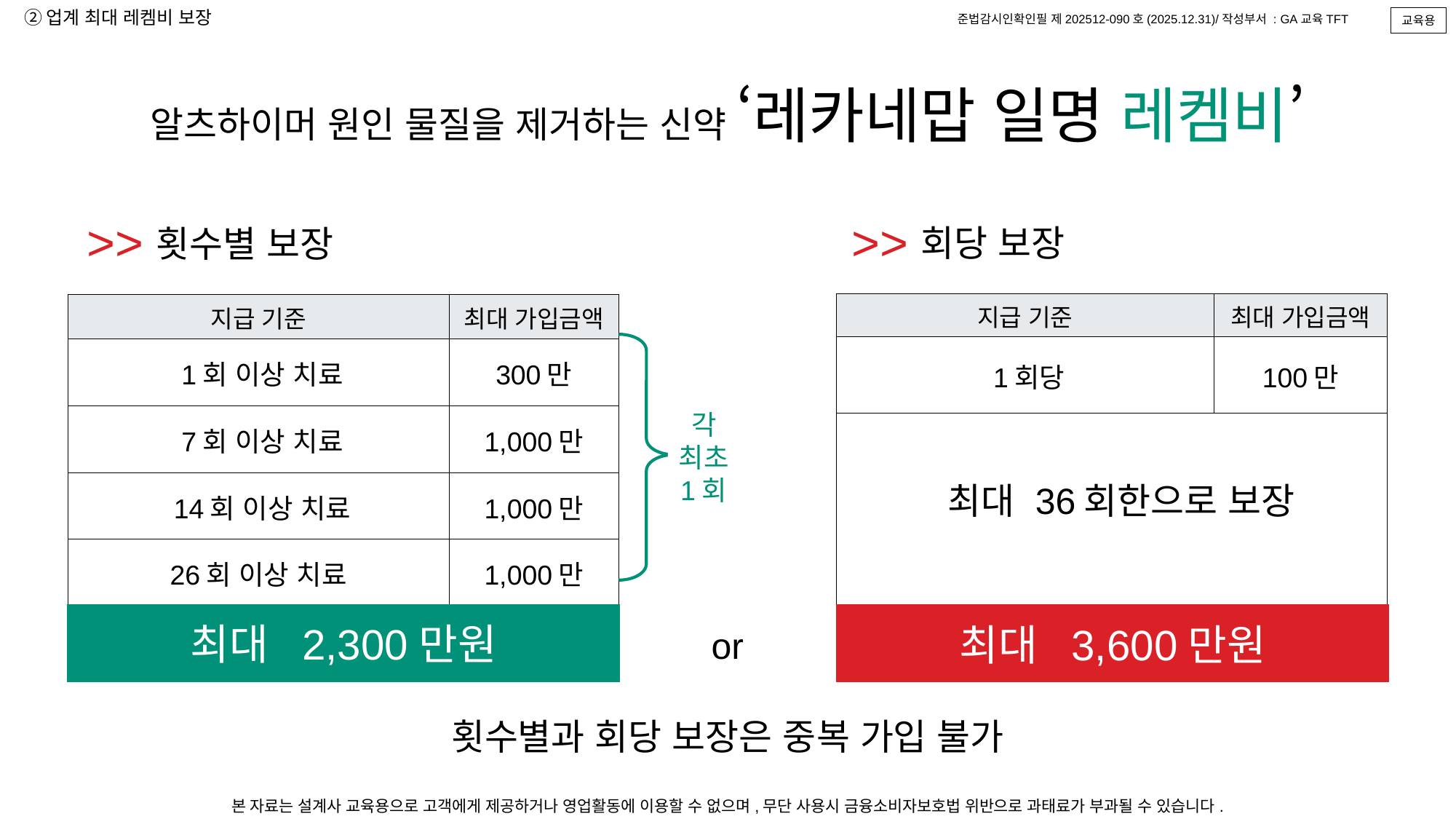

교육용
②업계 최대 레켐비 보장
알츠하이머 원인 물질을 제거하는 신약 ‘레카네맙 일명 레켐비’
>>
회당 보장
>>
횟수별 보장
| 지급 기준 | 최대 가입금액 |
| --- | --- |
| 1회당 | 100만 |
| 최대 36회한으로 보장 |  |
| 지급 기준 | 최대 가입금액 |
| --- | --- |
| 1회 이상 치료 | 300만 |
| 7회 이상 치료 | 1,000만 |
| 14회 이상 치료 | 1,000만 |
| 26회 이상 치료 | 1,000만 |

각
최초
1회
최대  2,300만원
최대  3,600만원
or
횟수별과 회당 보장은 중복 가입 불가